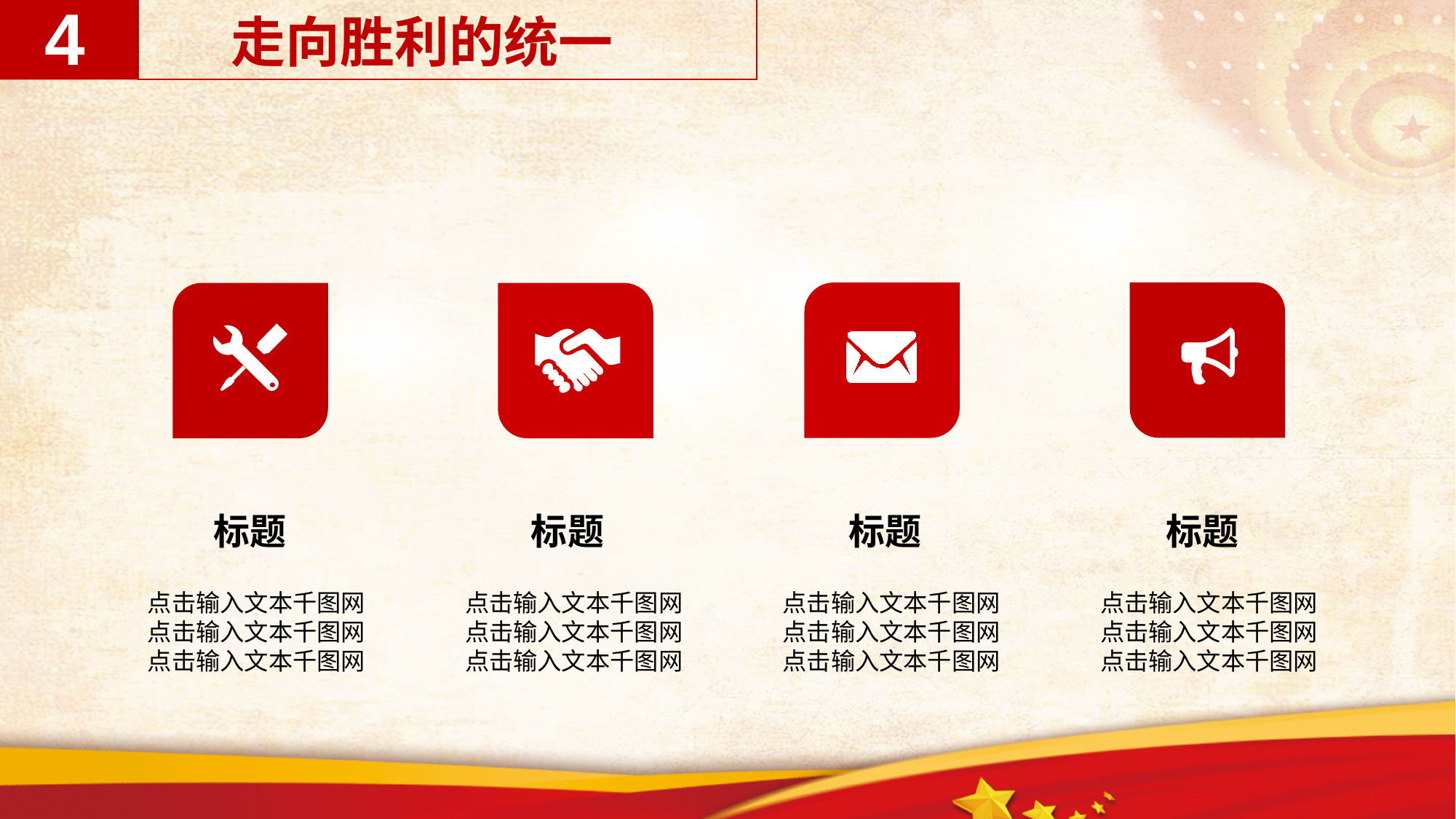

4
走向胜利的统一

标题
点击输入文本千图网
点击输入文本千图网
点击输入文本千图网
标题
点击输入文本千图网
点击输入文本千图网
点击输入文本千图网
标题
点击输入文本千图网
点击输入文本千图网
点击输入文本千图网
标题
点击输入文本千图网
点击输入文本千图网
点击输入文本千图网